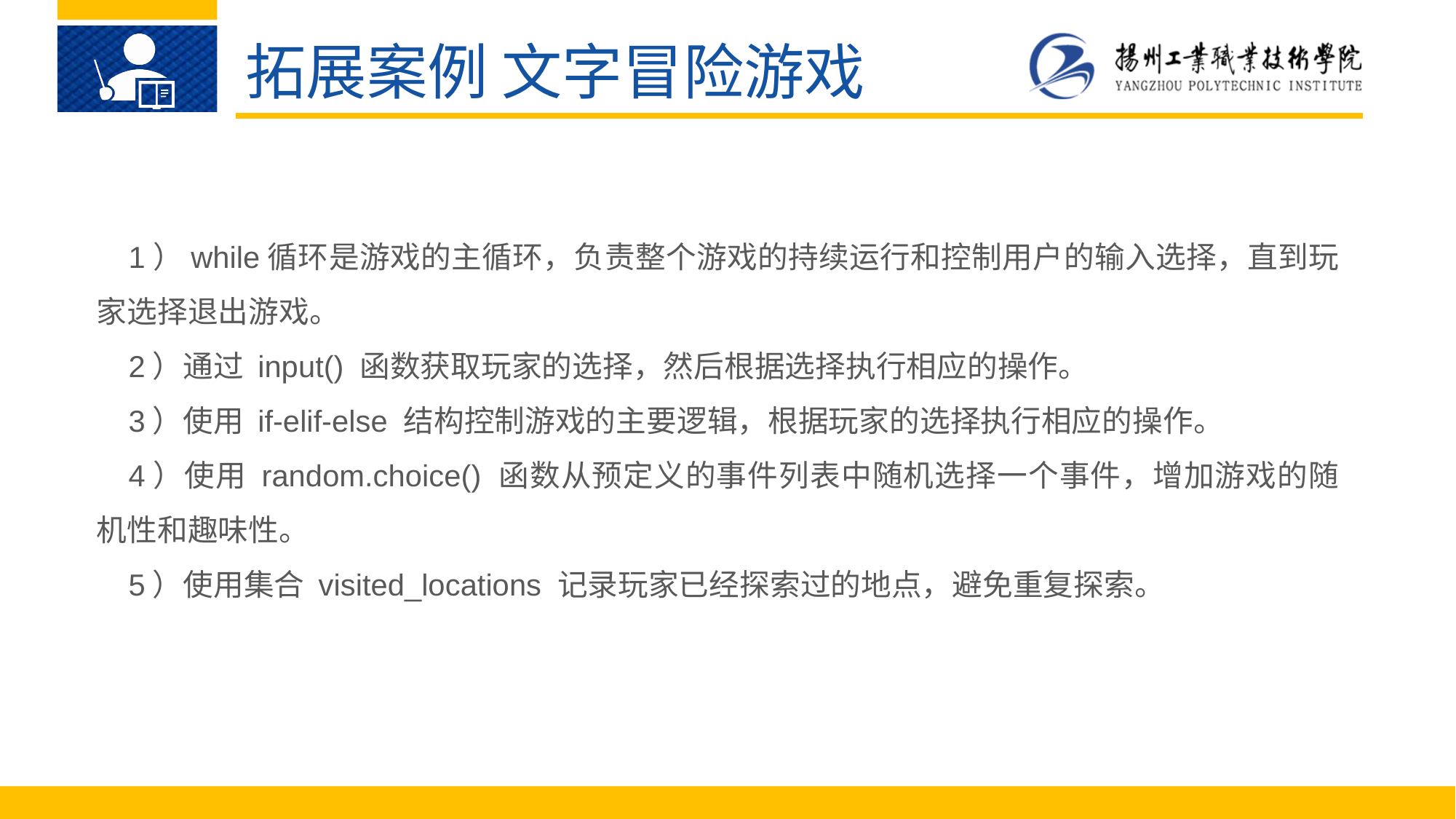

拓展案例 文字冒险游戏
1）while循环是游戏的主循环，负责整个游戏的持续运行和控制用户的输入选择，直到玩家选择退出游戏。
2）通过 input() 函数获取玩家的选择，然后根据选择执行相应的操作。
3）使用 if-elif-else 结构控制游戏的主要逻辑，根据玩家的选择执行相应的操作。
4）使用 random.choice() 函数从预定义的事件列表中随机选择一个事件，增加游戏的随机性和趣味性。
5）使用集合 visited_locations 记录玩家已经探索过的地点，避免重复探索。